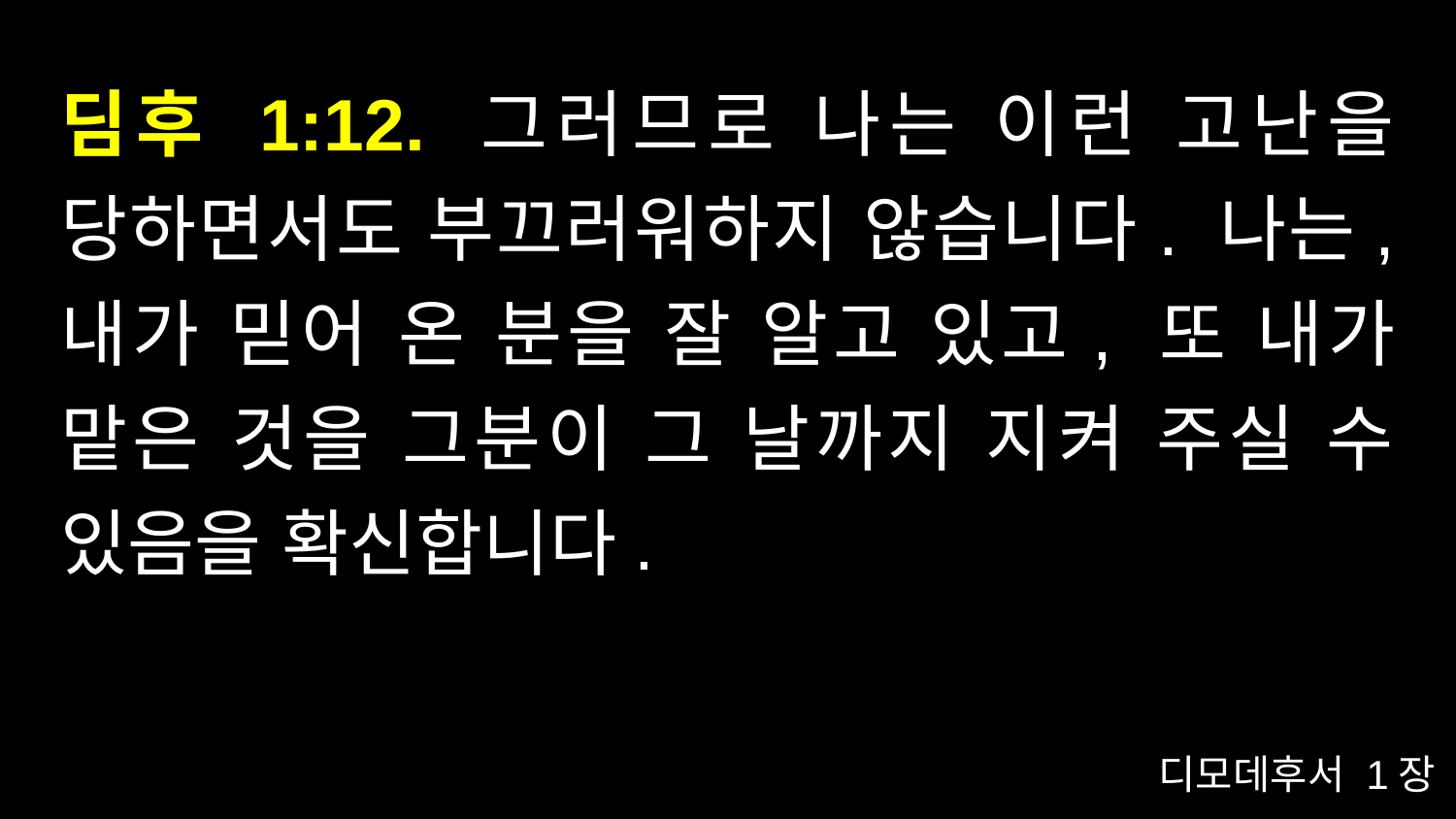

# 딤후 1:12. 그러므로 나는 이런 고난을 당하면서도 부끄러워하지 않습니다. 나는, 내가 믿어 온 분을 잘 알고 있고, 또 내가 맡은 것을 그분이 그 날까지 지켜 주실 수 있음을 확신합니다.
디모데후서 1장